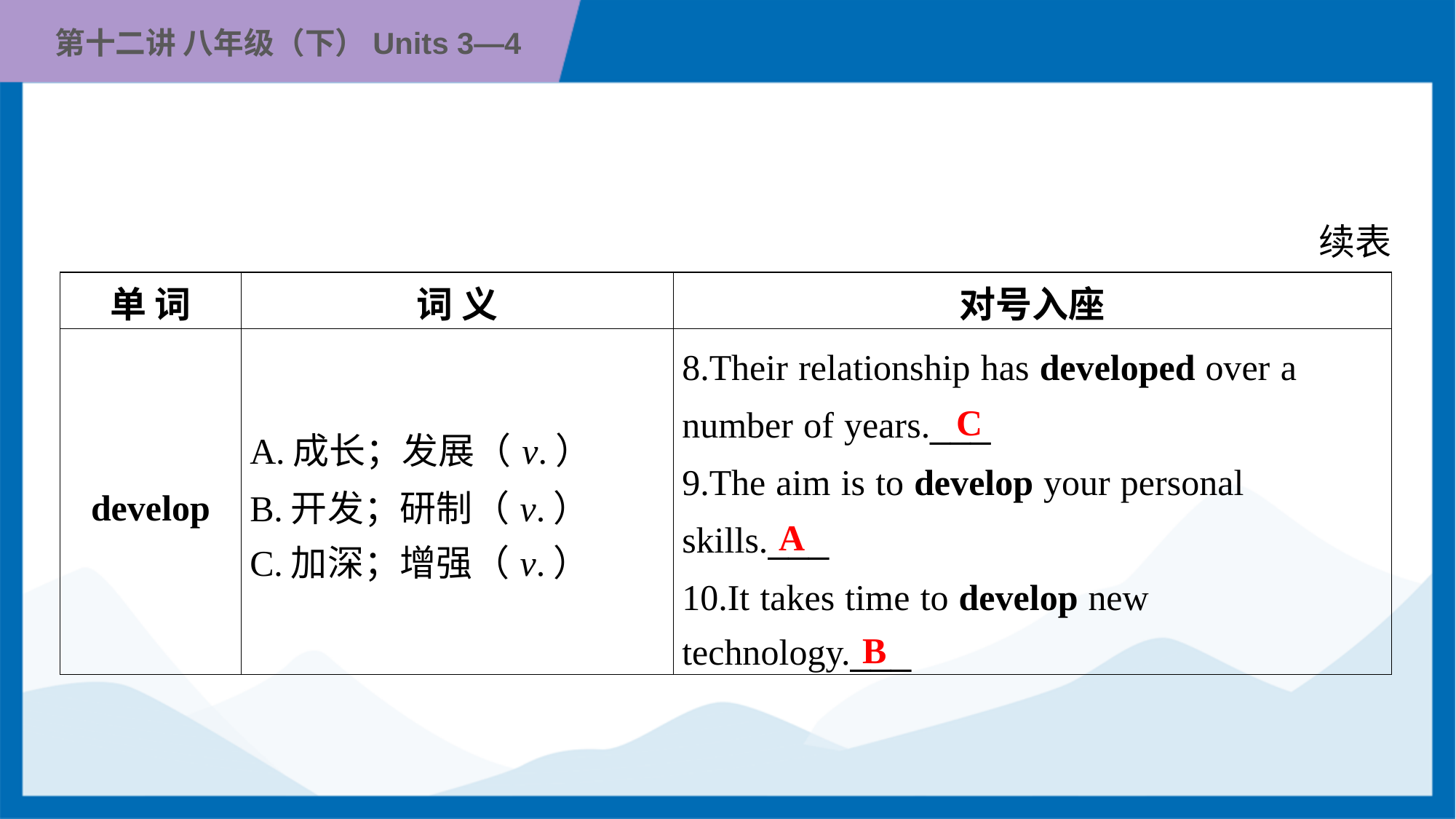

续表
| 单 词 | 词 义 | 对号入座 |
| --- | --- | --- |
| develop | A.成长；发展（v.） B.开发；研制（v.） C.加深；增强（v.） | 8.Their relationship has developed over a number of years.\_\_\_ 9.The aim is to develop your personal skills.\_\_\_ 10.It takes time to develop new technology.\_\_\_ |
C
A
B